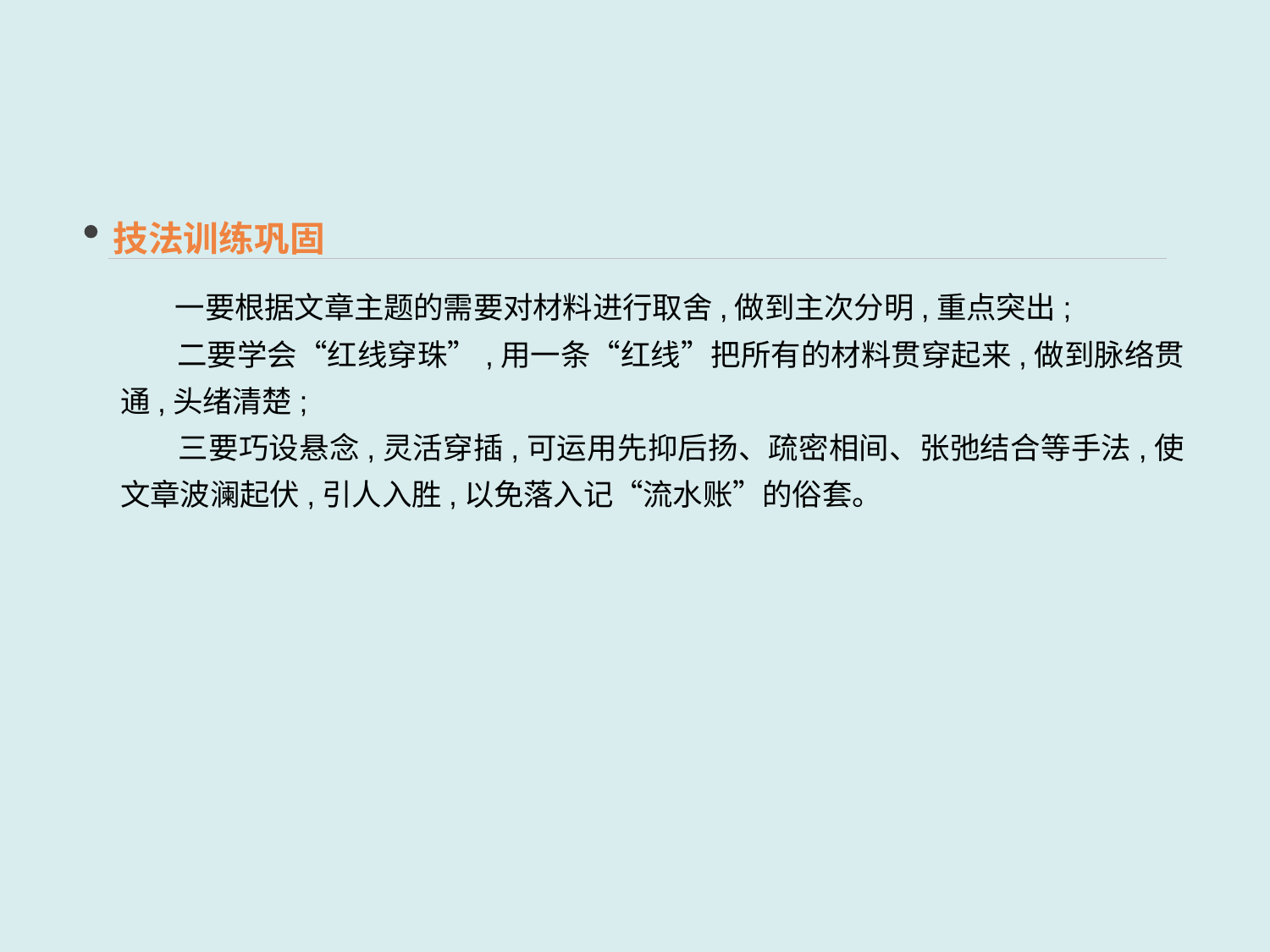

技法训练巩固

       一要根据文章主题的需要对材料进行取舍,做到主次分明,重点突出;
       二要学会“红线穿珠”,用一条“红线”把所有的材料贯穿起来,做到脉络贯通,头绪清楚;
       三要巧设悬念,灵活穿插,可运用先抑后扬、疏密相间、张弛结合等手法,使文章波澜起伏,引人入胜,以免落入记“流水账”的俗套。